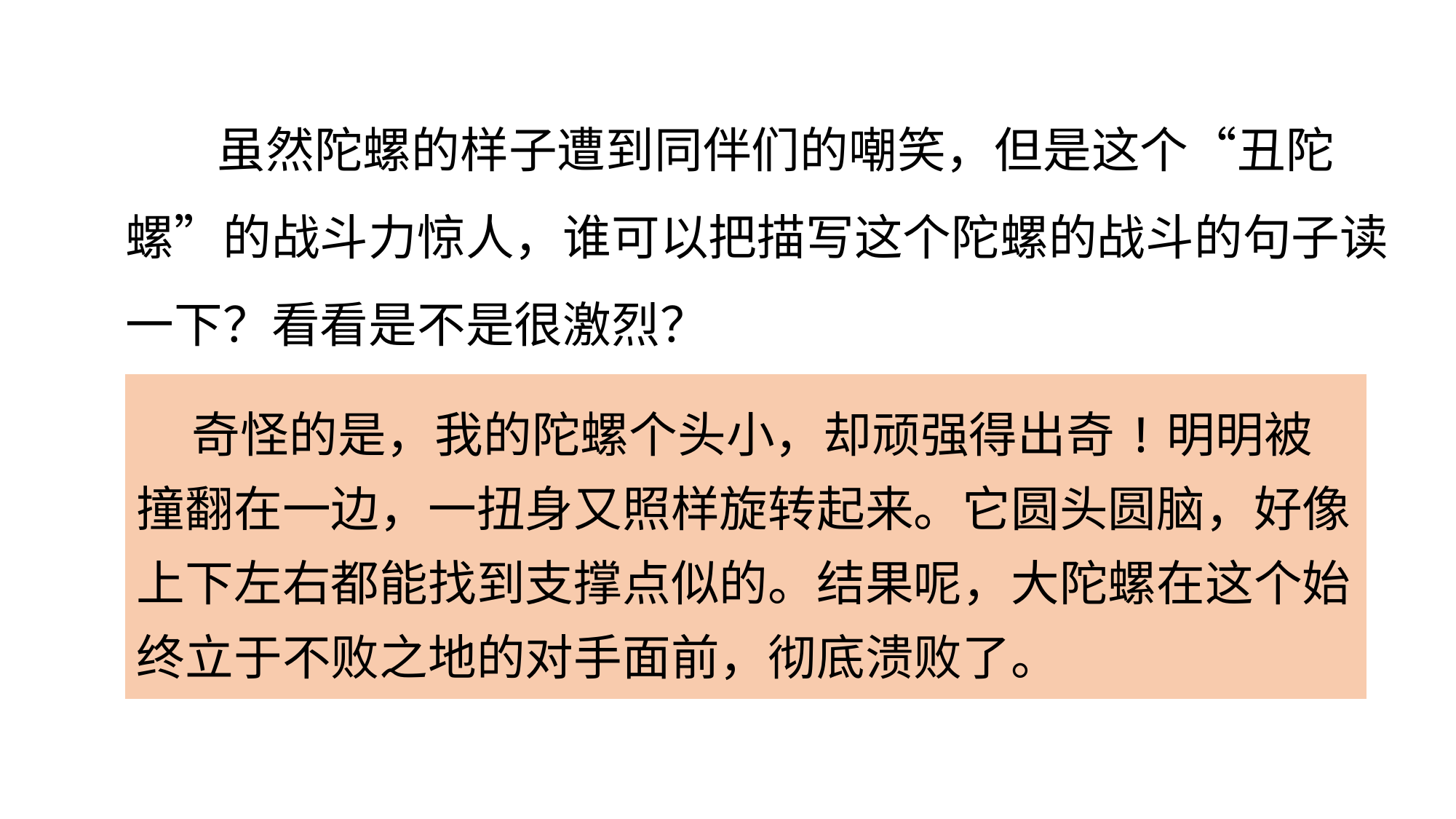

虽然陀螺的样子遭到同伴们的嘲笑，但是这个“丑陀螺”的战斗力惊人，谁可以把描写这个陀螺的战斗的句子读一下？看看是不是很激烈？
    奇怪的是，我的陀螺个头小，却顽强得出奇!明明被撞翻在一边，一扭身又照样旋转起来。它圆头圆脑，好像上下左右都能找到支撑点似的。结果呢，大陀螺在这个始终立于不败之地的对手面前，彻底溃败了。